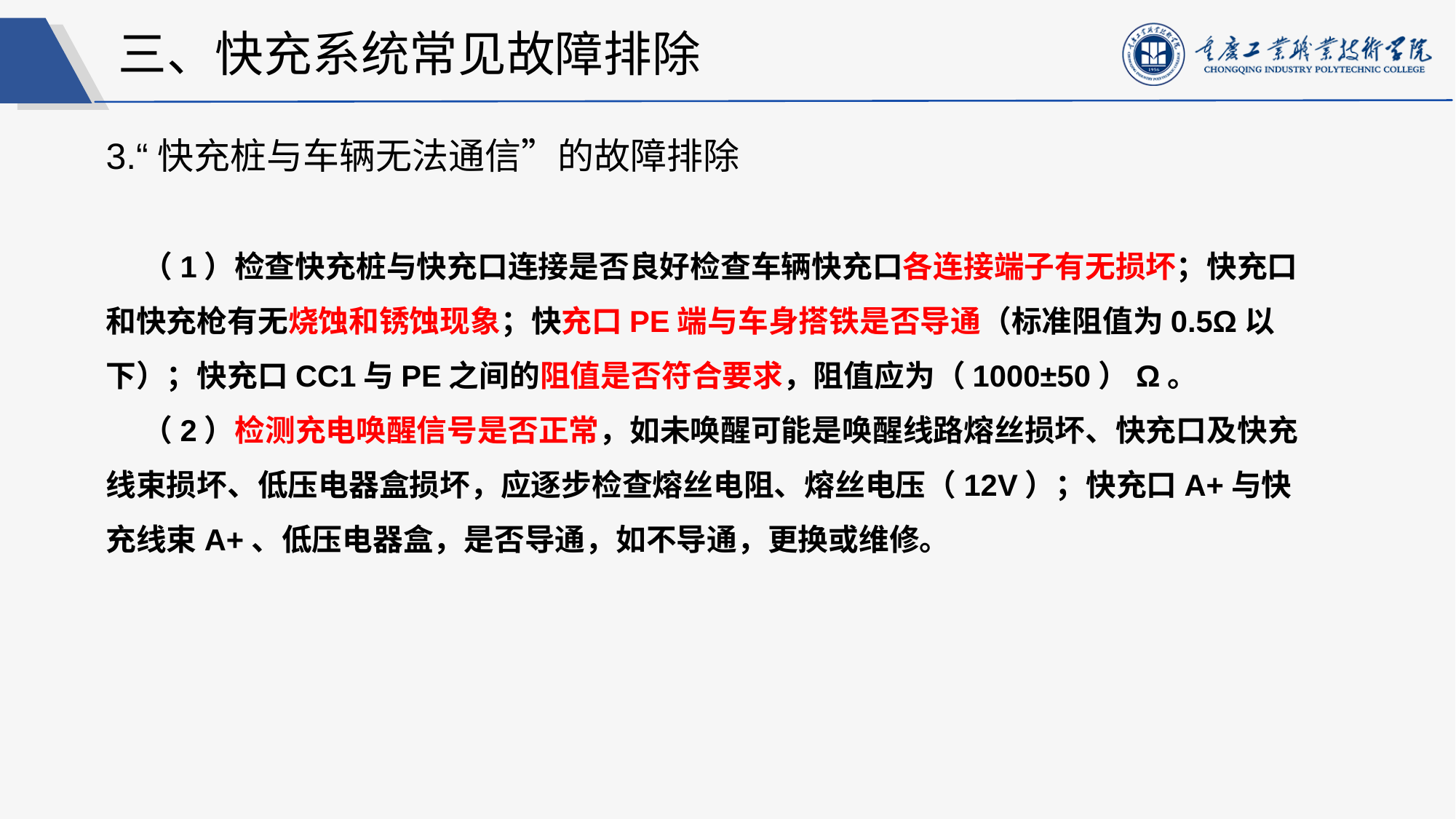

三、快充系统常见故障排除
3.“快充桩与车辆无法通信”的故障排除
（1）检查快充桩与快充口连接是否良好检查车辆快充口各连接端子有无损坏；快充口和快充枪有无烧蚀和锈蚀现象；快充口PE端与车身搭铁是否导通（标准阻值为0.5Ω以下）；快充口CC1与PE之间的阻值是否符合要求，阻值应为（1000±50）Ω。
（2）检测充电唤醒信号是否正常，如未唤醒可能是唤醒线路熔丝损坏、快充口及快充线束损坏、低压电器盒损坏，应逐步检查熔丝电阻、熔丝电压（12V）；快充口A+与快充线束A+、低压电器盒，是否导通，如不导通，更换或维修。